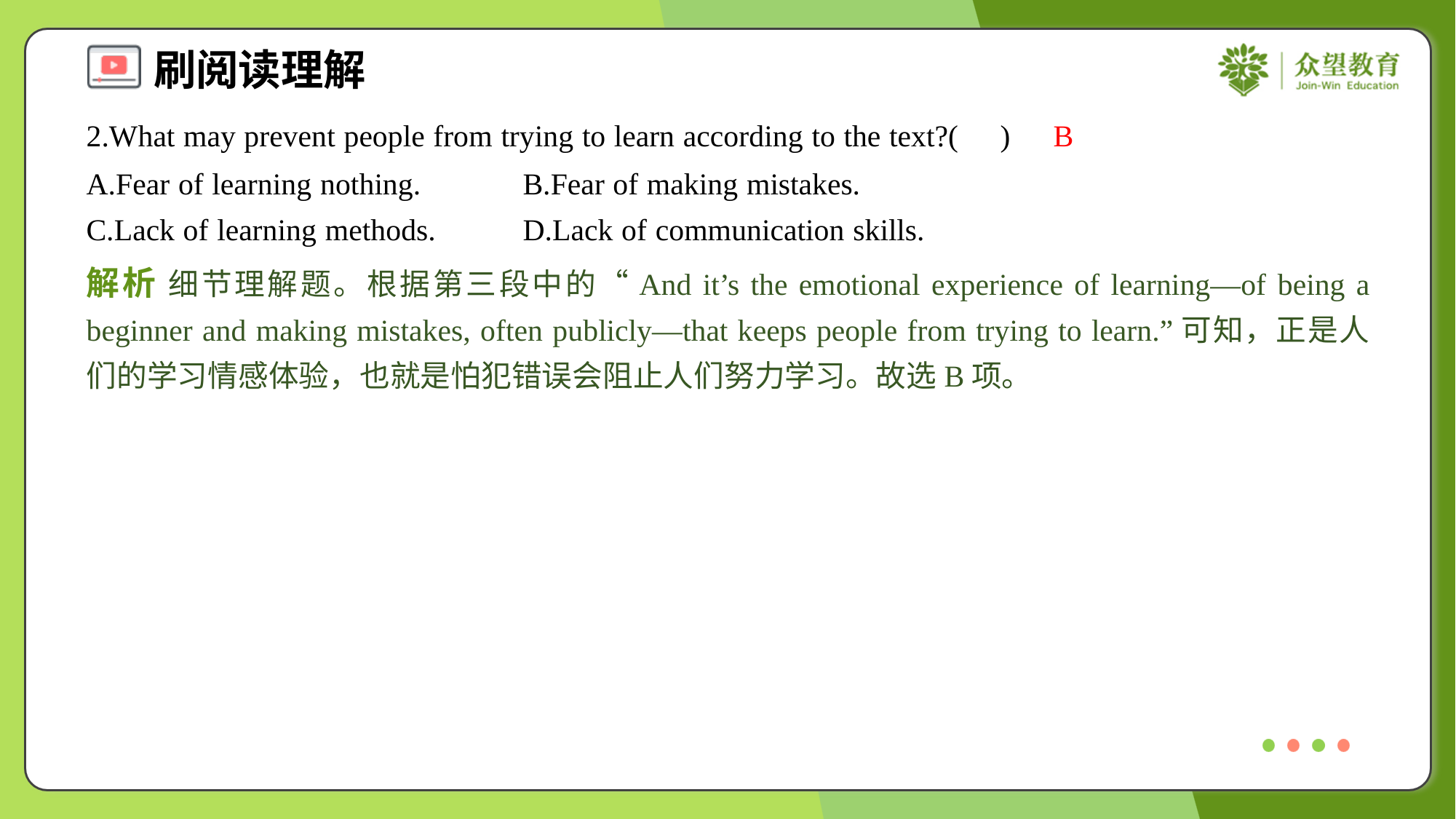

2.What may prevent people from trying to learn according to the text?(     )
B
A.Fear of learning nothing.	B.Fear of making mistakes.
C.Lack of learning methods.	D.Lack of communication skills.
解析 细节理解题。根据第三段中的“And it’s the emotional experience of learning—of being a beginner and making mistakes, often publicly—that keeps people from trying to learn.”可知，正是人们的学习情感体验，也就是怕犯错误会阻止人们努力学习。故选B项。